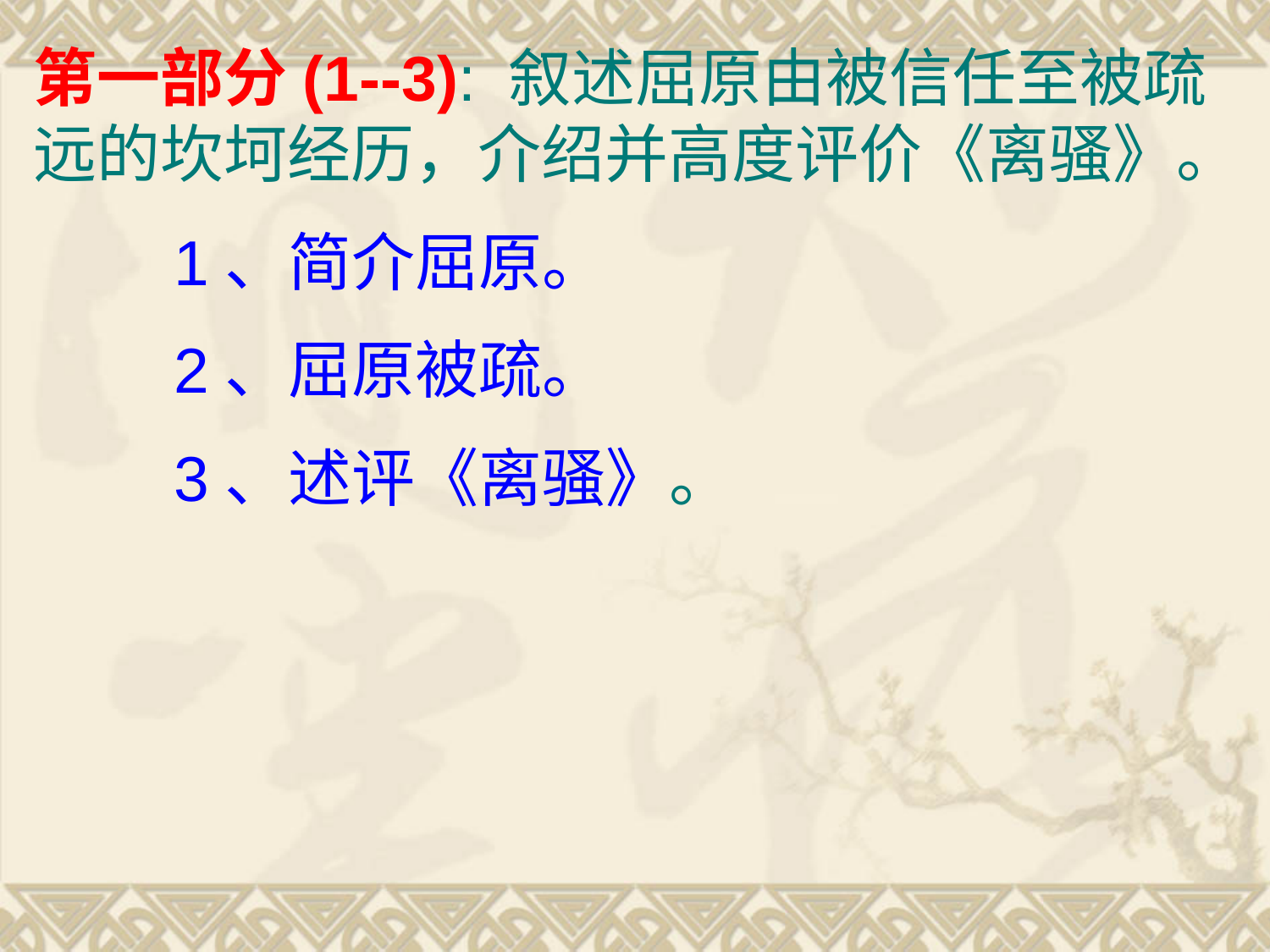

第一部分(1--3): 叙述屈原由被信任至被疏远的坎坷经历，介绍并高度评价《离骚》。
        1、简介屈原。
        2、屈原被疏。
        3、述评《离骚》。